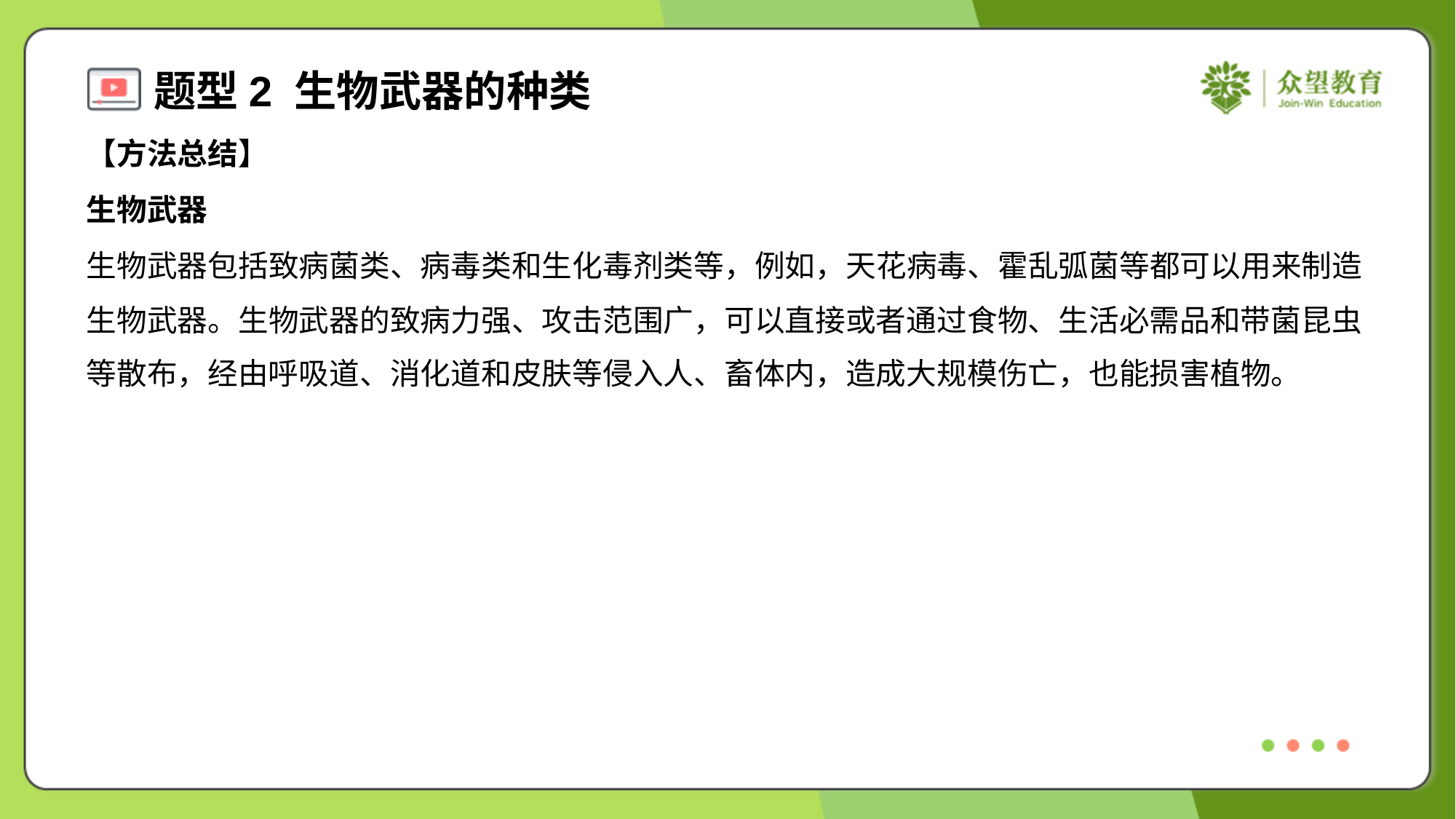

【方法总结】
生物武器
生物武器包括致病菌类、病毒类和生化毒剂类等，例如，天花病毒、霍乱弧菌等都可以用来制造
生物武器。生物武器的致病力强、攻击范围广，可以直接或者通过食物、生活必需品和带菌昆虫
等散布，经由呼吸道、消化道和皮肤等侵入人、畜体内，造成大规模伤亡，也能损害植物。